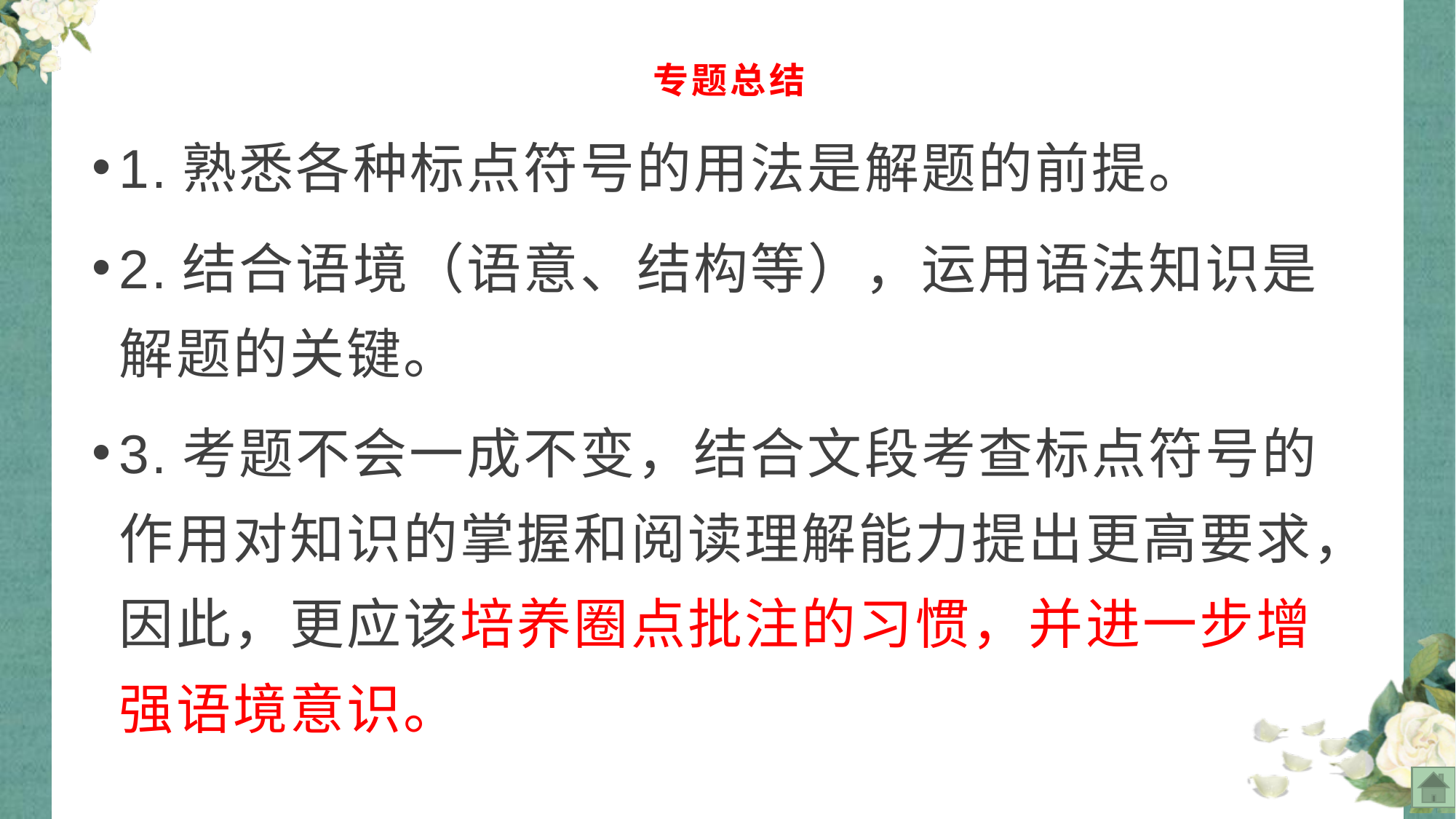

# 专题总结
1.熟悉各种标点符号的用法是解题的前提。
2.结合语境（语意、结构等），运用语法知识是解题的关键。
3.考题不会一成不变，结合文段考查标点符号的作用对知识的掌握和阅读理解能力提出更高要求，因此，更应该培养圈点批注的习惯，并进一步增强语境意识。